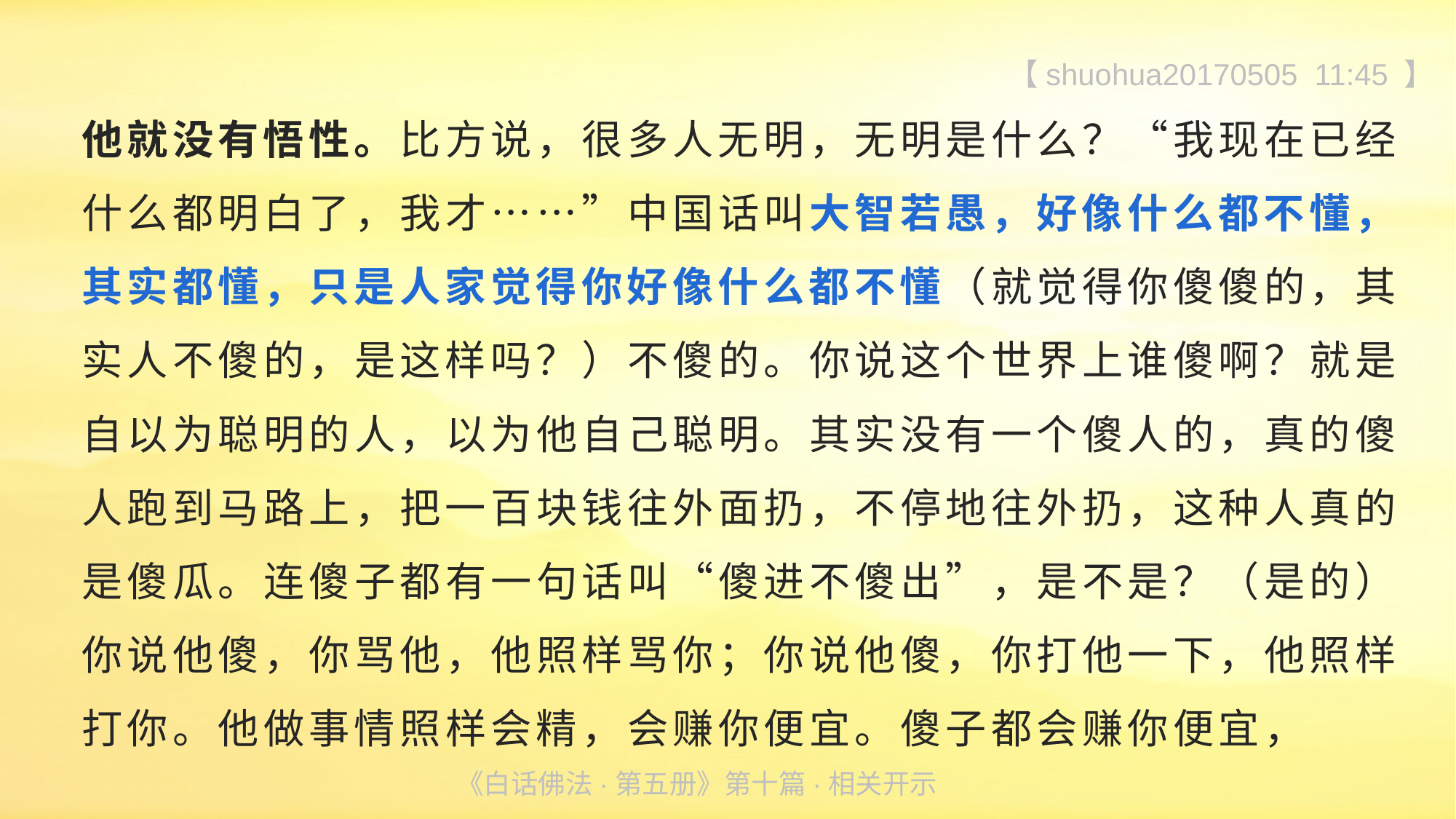

【shuohua20170505  11:45 】
他就没有悟性。比方说，很多人无明，无明是什么？“我现在已经什么都明白了，我才……”中国话叫大智若愚，好像什么都不懂，其实都懂，只是人家觉得你好像什么都不懂（就觉得你傻傻的，其实人不傻的，是这样吗？）不傻的。你说这个世界上谁傻啊？就是自以为聪明的人，以为他自己聪明。其实没有一个傻人的，真的傻人跑到马路上，把一百块钱往外面扔，不停地往外扔，这种人真的是傻瓜。连傻子都有一句话叫“傻进不傻出”，是不是？（是的）你说他傻，你骂他，他照样骂你；你说他傻，你打他一下，他照样打你。他做事情照样会精，会赚你便宜。傻子都会赚你便宜，
《白话佛法·第五册》第十篇·相关开示